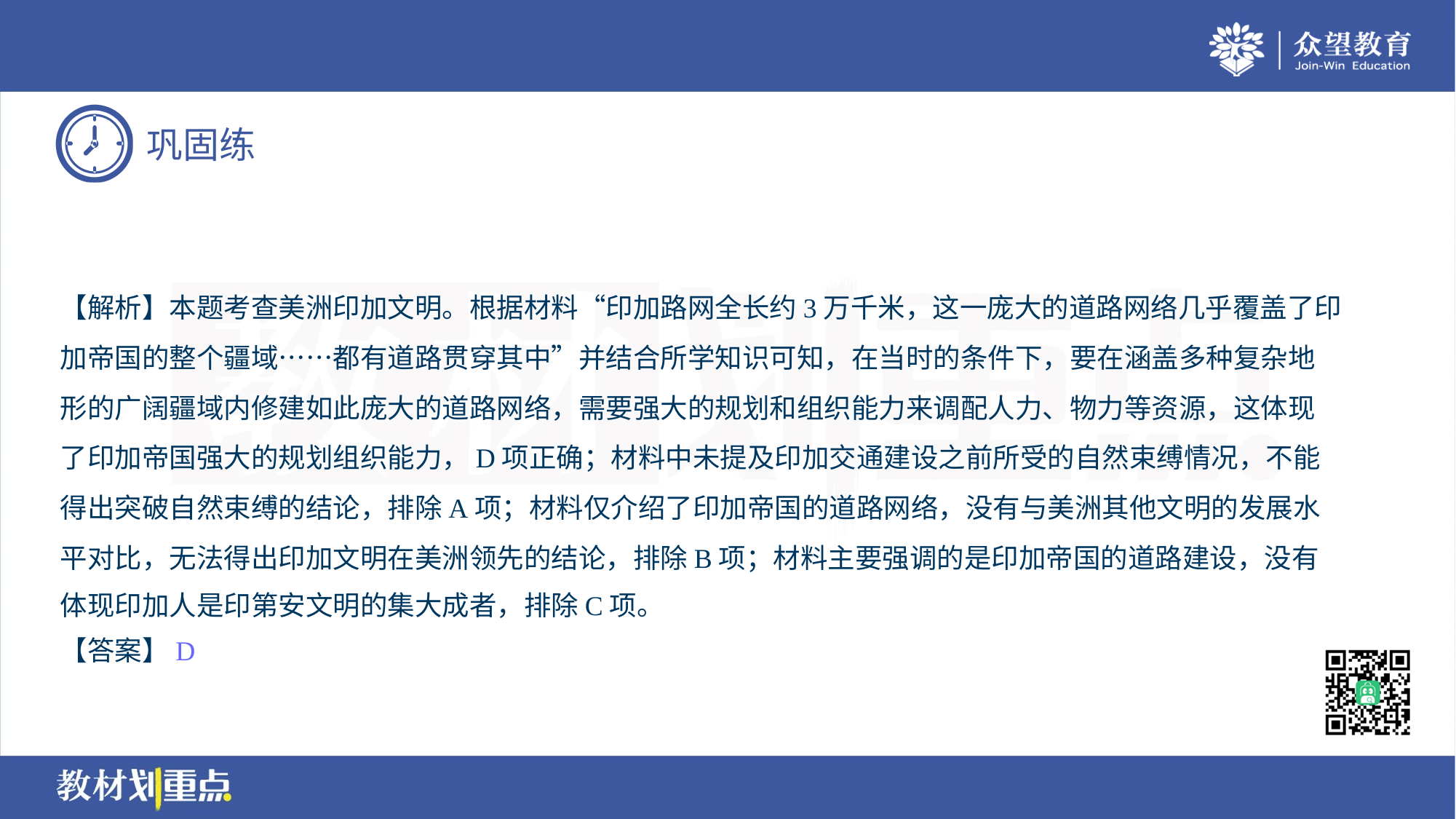

【解析】本题考查美洲印加文明。根据材料“印加路网全长约3万千米，这一庞大的道路网络几乎覆盖了印
加帝国的整个疆域……都有道路贯穿其中”并结合所学知识可知，在当时的条件下，要在涵盖多种复杂地
形的广阔疆域内修建如此庞大的道路网络，需要强大的规划和组织能力来调配人力、物力等资源，这体现
了印加帝国强大的规划组织能力，D项正确；材料中未提及印加交通建设之前所受的自然束缚情况，不能
得出突破自然束缚的结论，排除A项；材料仅介绍了印加帝国的道路网络，没有与美洲其他文明的发展水
平对比，无法得出印加文明在美洲领先的结论，排除B项；材料主要强调的是印加帝国的道路建设，没有
体现印加人是印第安文明的集大成者，排除C项。
【答案】D